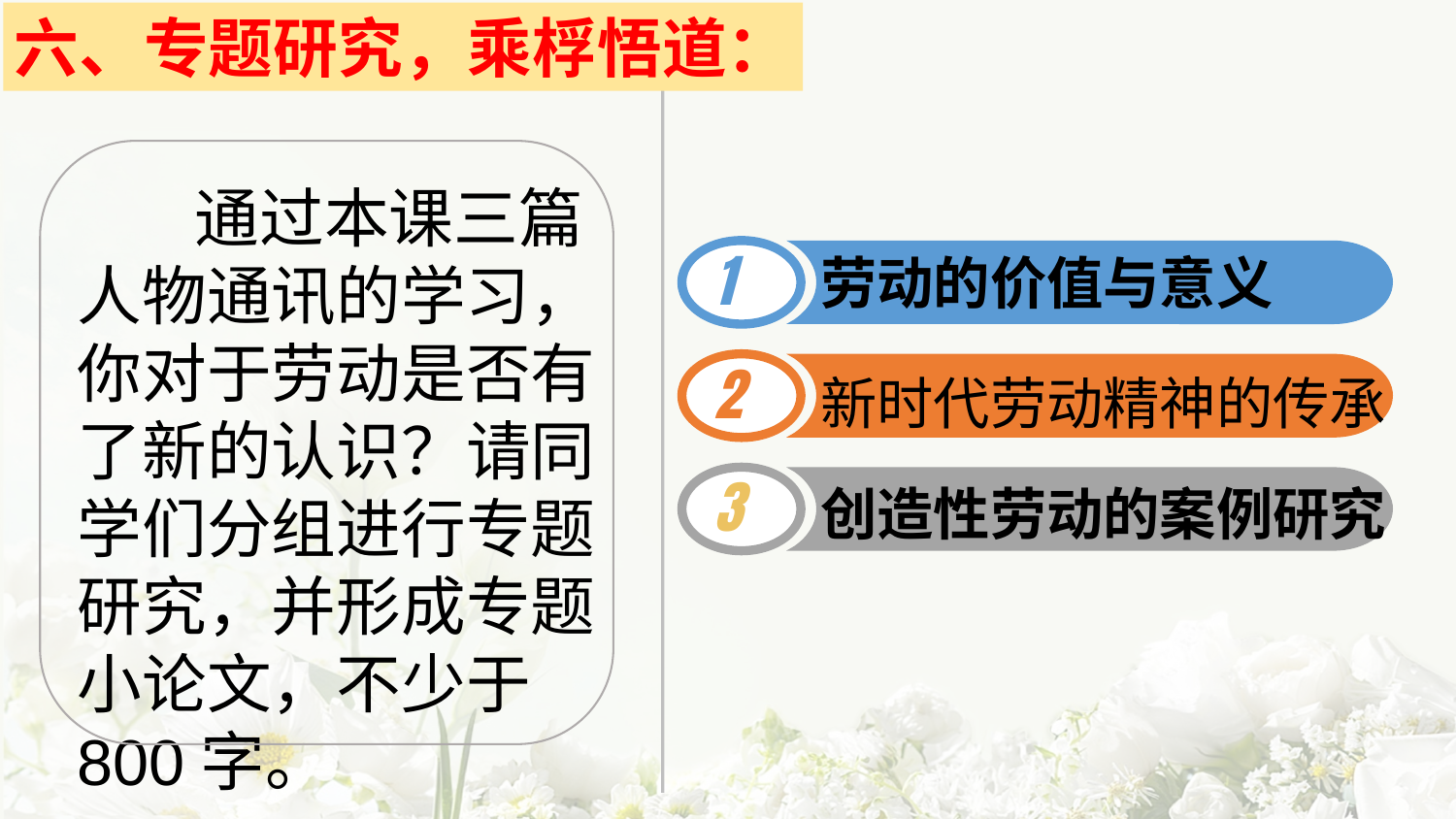

六、专题研究，乘桴悟道：

       通过本课三篇人物通讯的学习，你对于劳动是否有了新的认识？请同学们分组进行专题研究，并形成专题小论文，不少于800字。
1

劳动的价值与意义

2

新时代劳动精神的传承

3

创造性劳动的案例研究